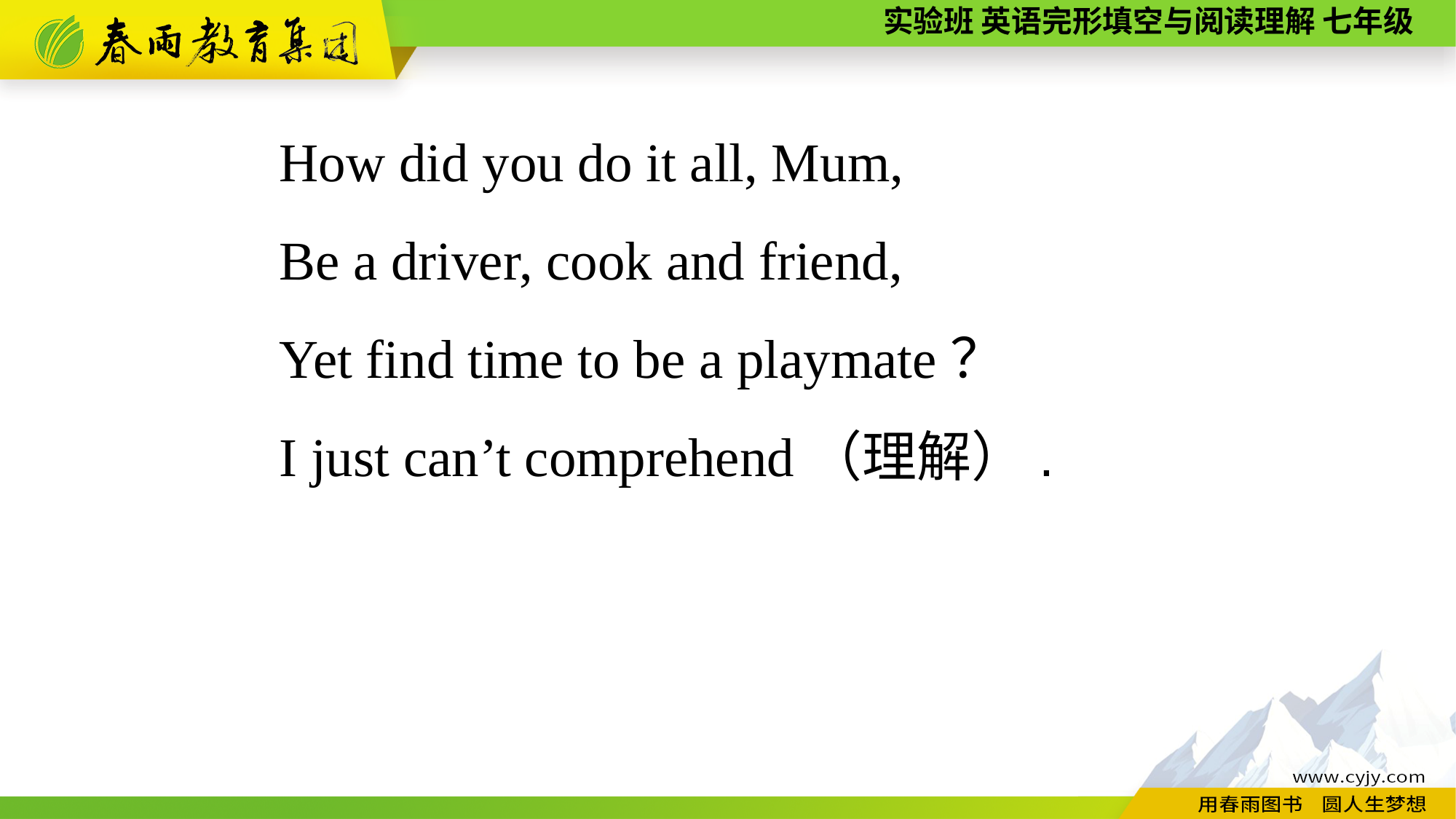

How did you do it all, Mum,
Be a driver, cook and friend,
Yet find time to be a playmate？
I just can’t comprehend（理解）.